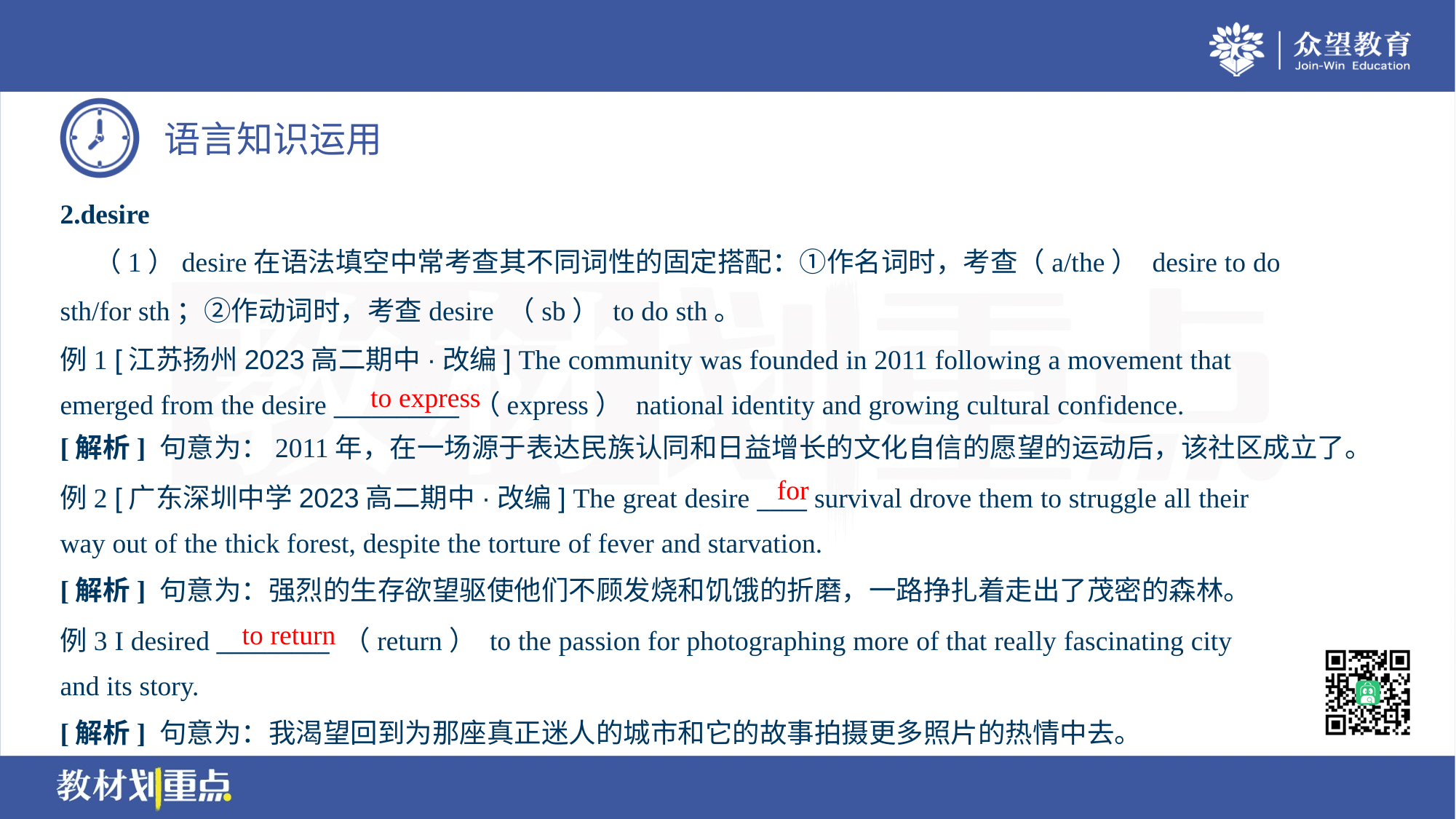

2.desire
    （1）desire在语法填空中常考查其不同词性的固定搭配：①作名词时，考查（a/the） desire to do
sth/for sth；②作动词时，考查desire （sb） to do sth。
例1 [江苏扬州2023高二期中·改编] The community was founded in 2011 following a movement that
emerged from the desire __________ （express） national identity and growing cultural confidence.
to express
[解析] 句意为：2011年，在一场源于表达民族认同和日益增长的文化自信的愿望的运动后，该社区成立了。
for
例2 [广东深圳中学2023高二期中·改编] The great desire ____ survival drove them to struggle all their
way out of the thick forest, despite the torture of fever and starvation.
[解析] 句意为：强烈的生存欲望驱使他们不顾发烧和饥饿的折磨，一路挣扎着走出了茂密的森林。
to return
例3 I desired _________ （return） to the passion for photographing more of that really fascinating city
and its story.
[解析] 句意为：我渴望回到为那座真正迷人的城市和它的故事拍摄更多照片的热情中去。